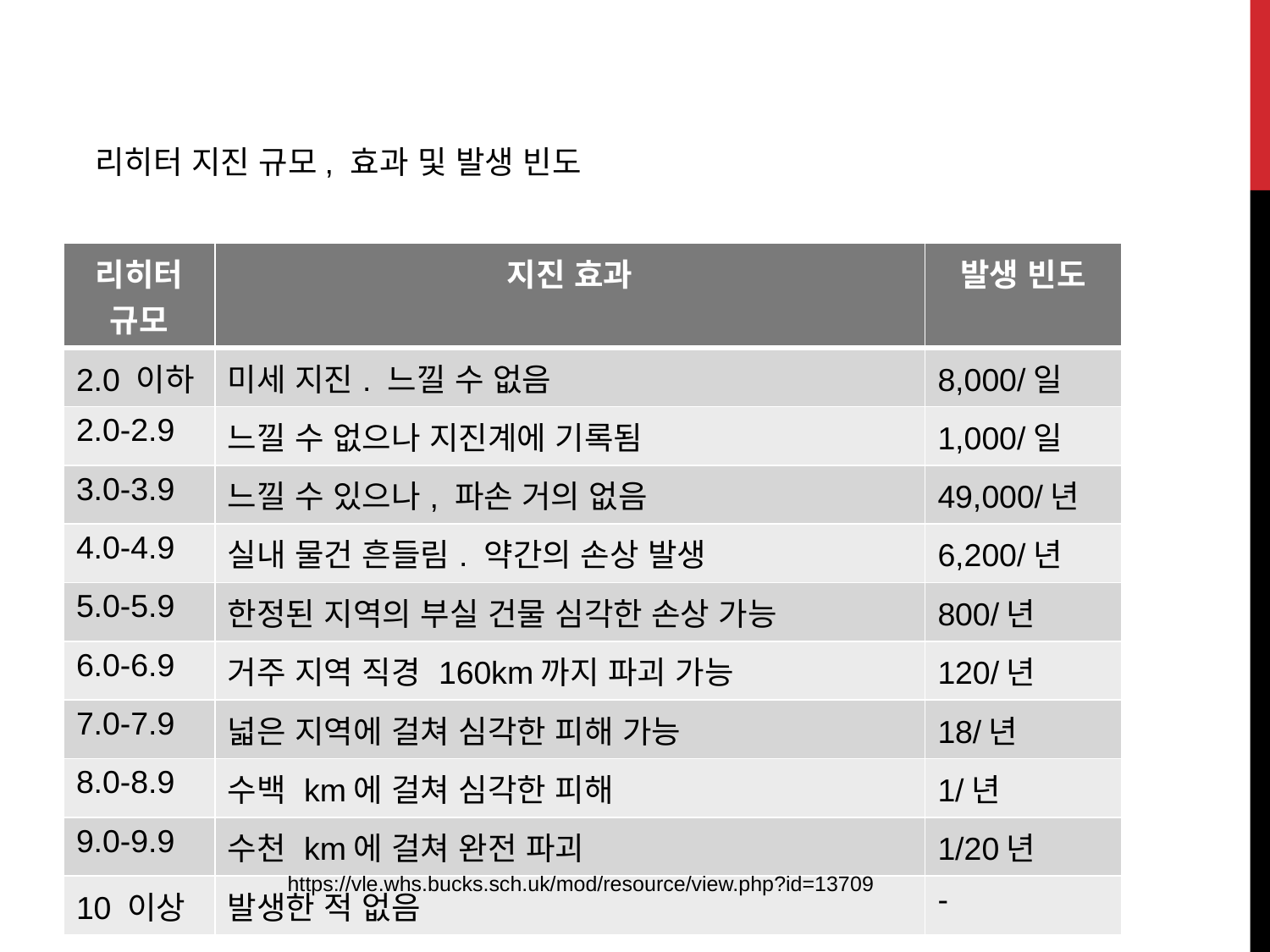

리히터 지진 규모, 효과 및 발생 빈도
| 리히터 규모 | 지진 효과 | 발생 빈도 |
| --- | --- | --- |
| 2.0 이하 | 미세 지진. 느낄 수 없음 | 8,000/일 |
| 2.0-2.9 | 느낄 수 없으나 지진계에 기록됨 | 1,000/일 |
| 3.0-3.9 | 느낄 수 있으나, 파손 거의 없음 | 49,000/년 |
| 4.0-4.9 | 실내 물건 흔들림. 약간의 손상 발생 | 6,200/년 |
| 5.0-5.9 | 한정된 지역의 부실 건물 심각한 손상 가능 | 800/년 |
| 6.0-6.9 | 거주 지역 직경 160km까지 파괴 가능 | 120/년 |
| 7.0-7.9 | 넓은 지역에 걸쳐 심각한 피해 가능 | 18/년 |
| 8.0-8.9 | 수백 km에 걸쳐 심각한 피해 | 1/년 |
| 9.0-9.9 | 수천 km에 걸쳐 완전 파괴 | 1/20년 |
| 10 이상 | 발생한 적 없음 | - |
https://vle.whs.bucks.sch.uk/mod/resource/view.php?id=13709